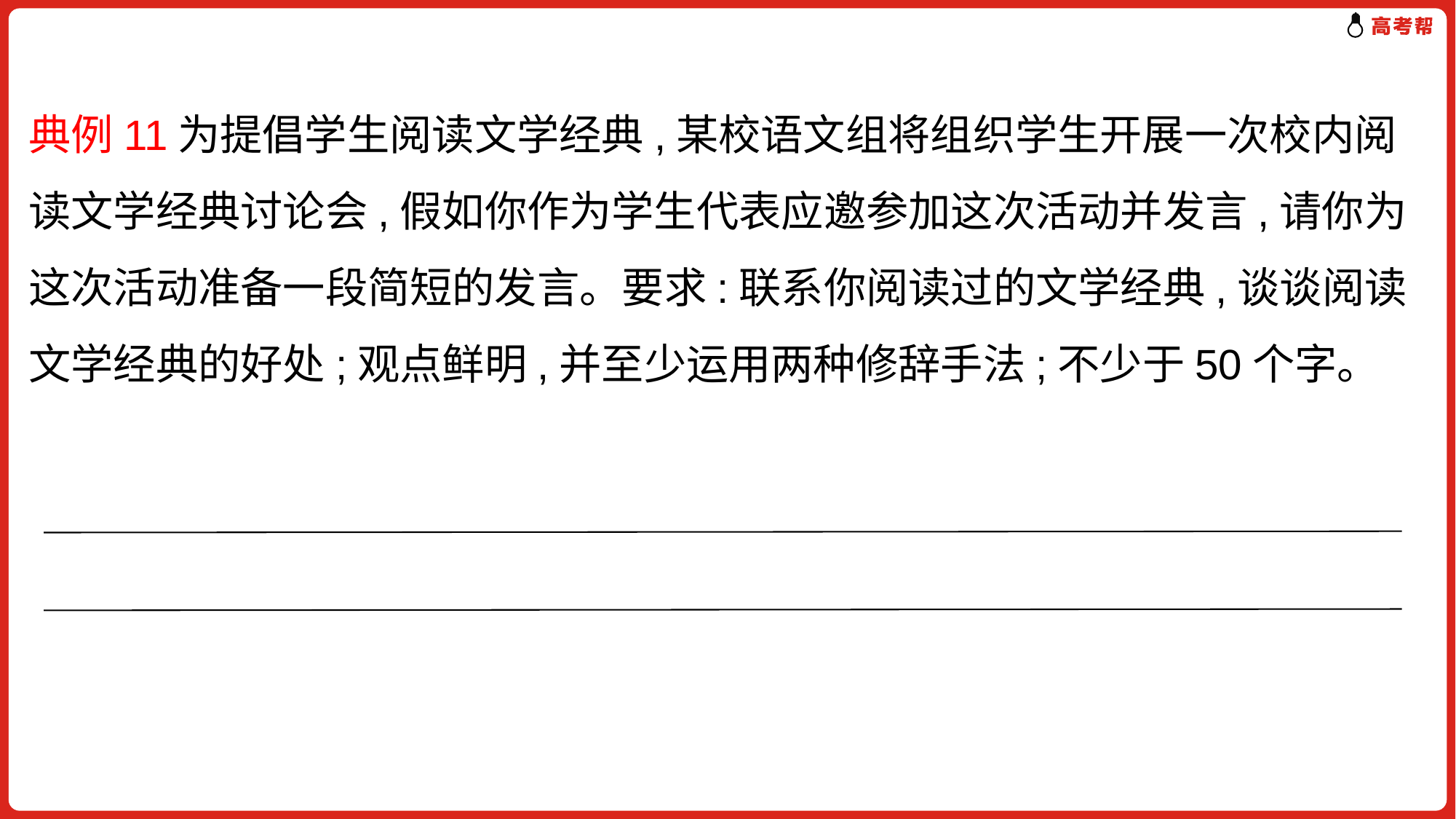

典例11为提倡学生阅读文学经典,某校语文组将组织学生开展一次校内阅读文学经典讨论会,假如你作为学生代表应邀参加这次活动并发言,请你为这次活动准备一段简短的发言。要求:联系你阅读过的文学经典,谈谈阅读文学经典的好处;观点鲜明,并至少运用两种修辞手法;不少于50个字。